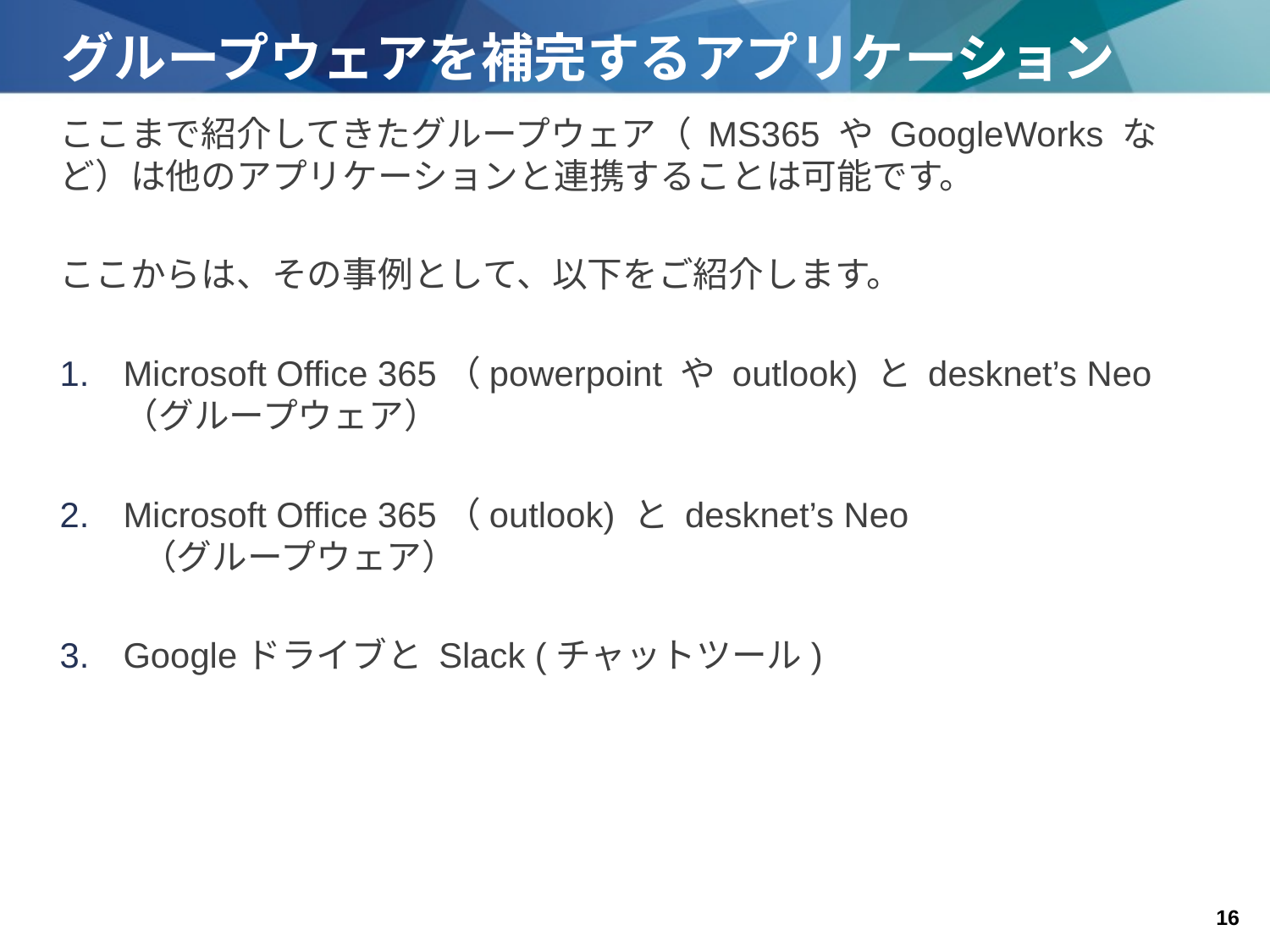

# グループウェアを補完するアプリケーション
ここまで紹介してきたグループウェア（ MS365 や GoogleWorks など）は他のアプリケーションと連携することは可能です。

ここからは、その事例として、以下をご紹介します。

Microsoft Office 365（powerpoint や outlook) と desknet’s Neo （グループウェア）

Microsoft Office 365（outlook) と desknet’s Neo
 （グループウェア）

Googleドライブと Slack (チャットツール)